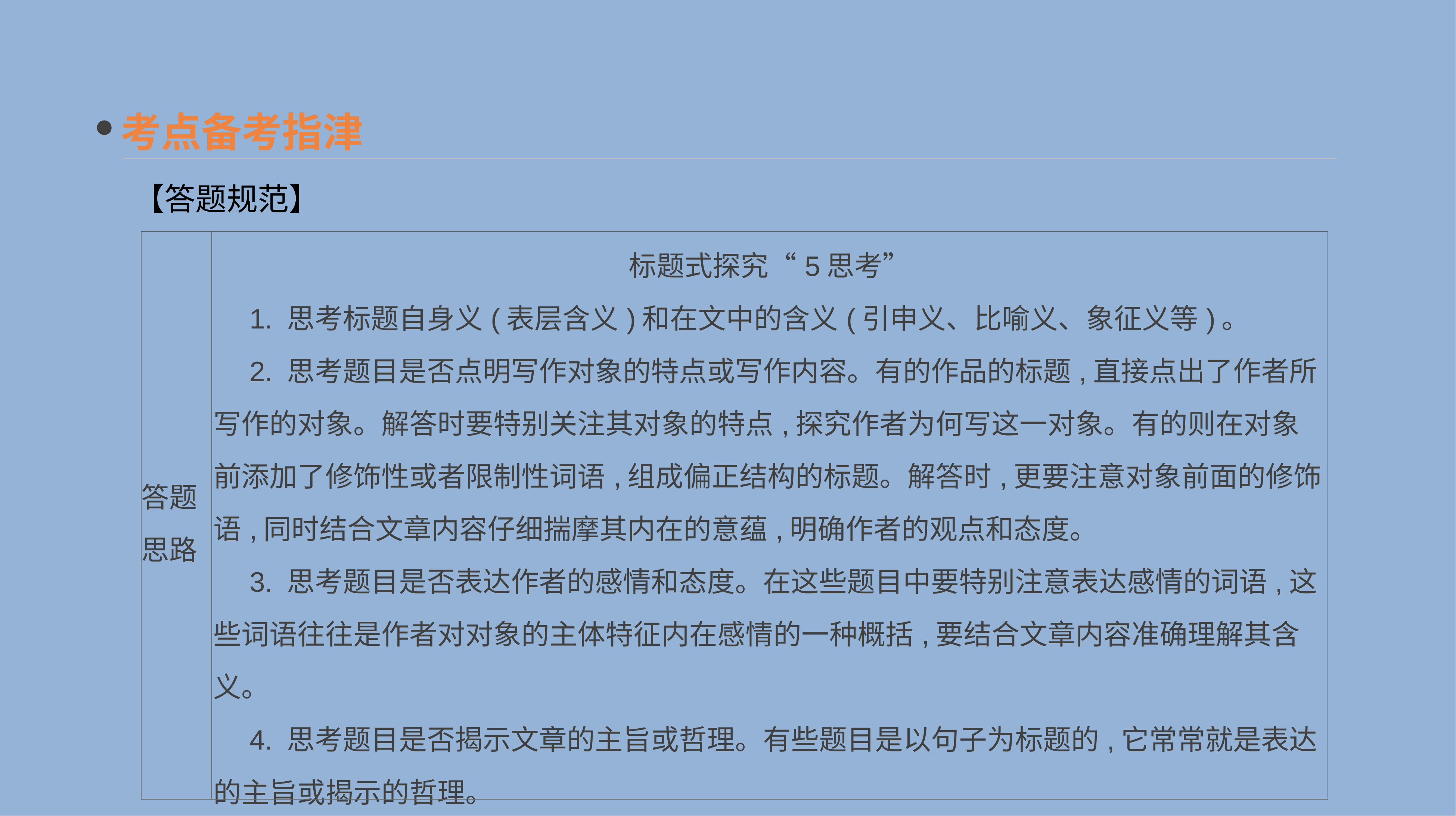

考点备考指津

【答题规范】
| 答题 思路 | 标题式探究“5思考” 　1. 思考标题自身义(表层含义)和在文中的含义(引申义、比喻义、象征义等)。 　2. 思考题目是否点明写作对象的特点或写作内容。有的作品的标题,直接点出了作者所写作的对象。解答时要特别关注其对象的特点,探究作者为何写这一对象。有的则在对象前添加了修饰性或者限制性词语,组成偏正结构的标题。解答时,更要注意对象前面的修饰语,同时结合文章内容仔细揣摩其内在的意蕴,明确作者的观点和态度。 　3. 思考题目是否表达作者的感情和态度。在这些题目中要特别注意表达感情的词语,这些词语往往是作者对对象的主体特征内在感情的一种概括,要结合文章内容准确理解其含义。 　4. 思考题目是否揭示文章的主旨或哲理。有些题目是以句子为标题的,它常常就是表达的主旨或揭示的哲理。 　5. 思考题目是否是文章的线索和结构思路。从构思看,写景状物的散文如果以写作对象为标题,那么这个写作对象常常就是文章的线索,并能够设定全文的结构思路 |
| --- | --- |